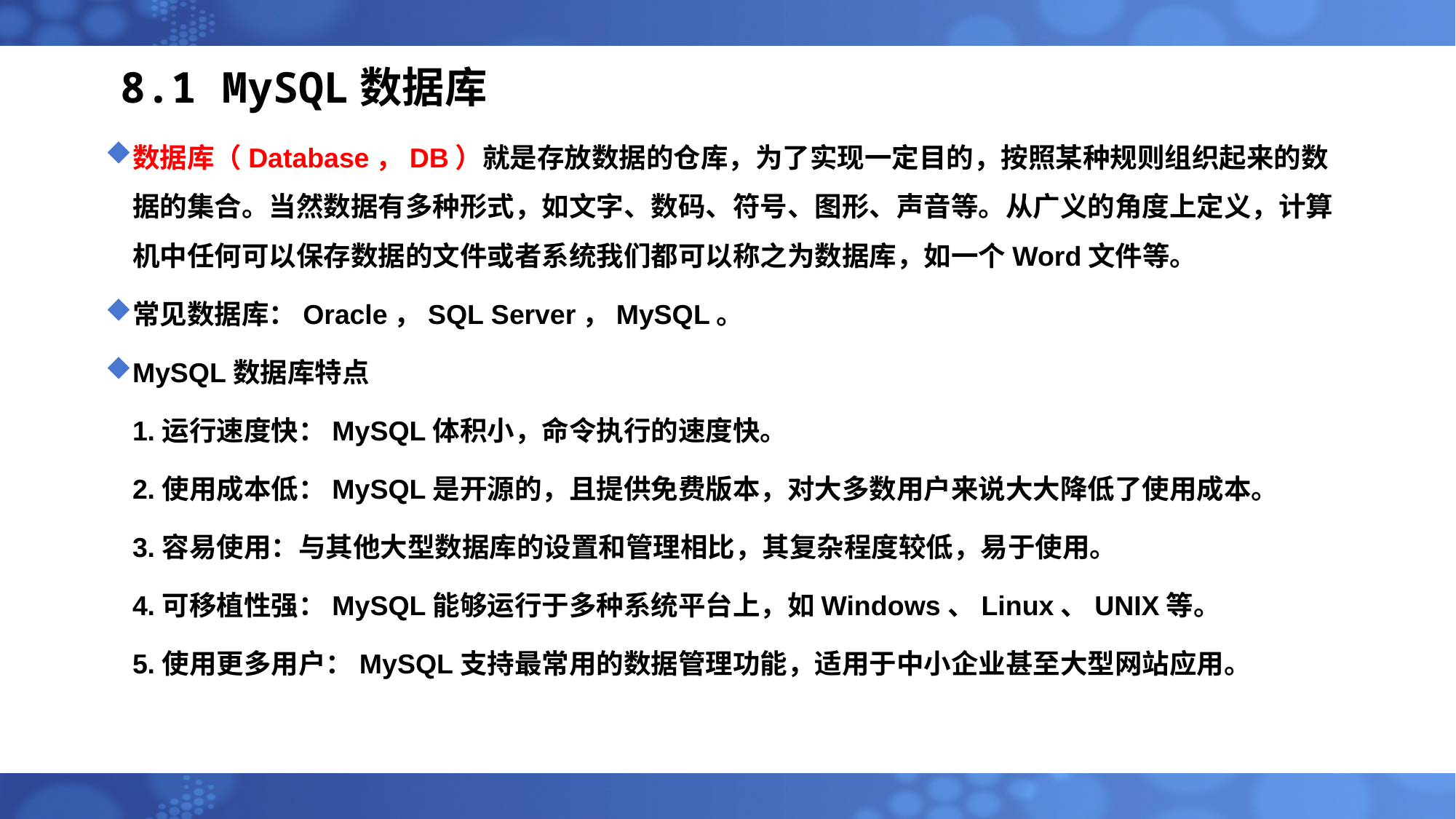

# 8.1 MySQL数据库
数据库（Database，DB）就是存放数据的仓库，为了实现一定目的，按照某种规则组织起来的数据的集合。当然数据有多种形式，如文字、数码、符号、图形、声音等。从广义的角度上定义，计算机中任何可以保存数据的文件或者系统我们都可以称之为数据库，如一个Word文件等。
常见数据库：Oracle，SQL Server，MySQL。
MySQL数据库特点
1.运行速度快：MySQL体积小，命令执行的速度快。
2.使用成本低：MySQL是开源的，且提供免费版本，对大多数用户来说大大降低了使用成本。
3.容易使用：与其他大型数据库的设置和管理相比，其复杂程度较低，易于使用。
4.可移植性强：MySQL能够运行于多种系统平台上，如Windows、Linux、UNIX等。
5.使用更多用户：MySQL支持最常用的数据管理功能，适用于中小企业甚至大型网站应用。